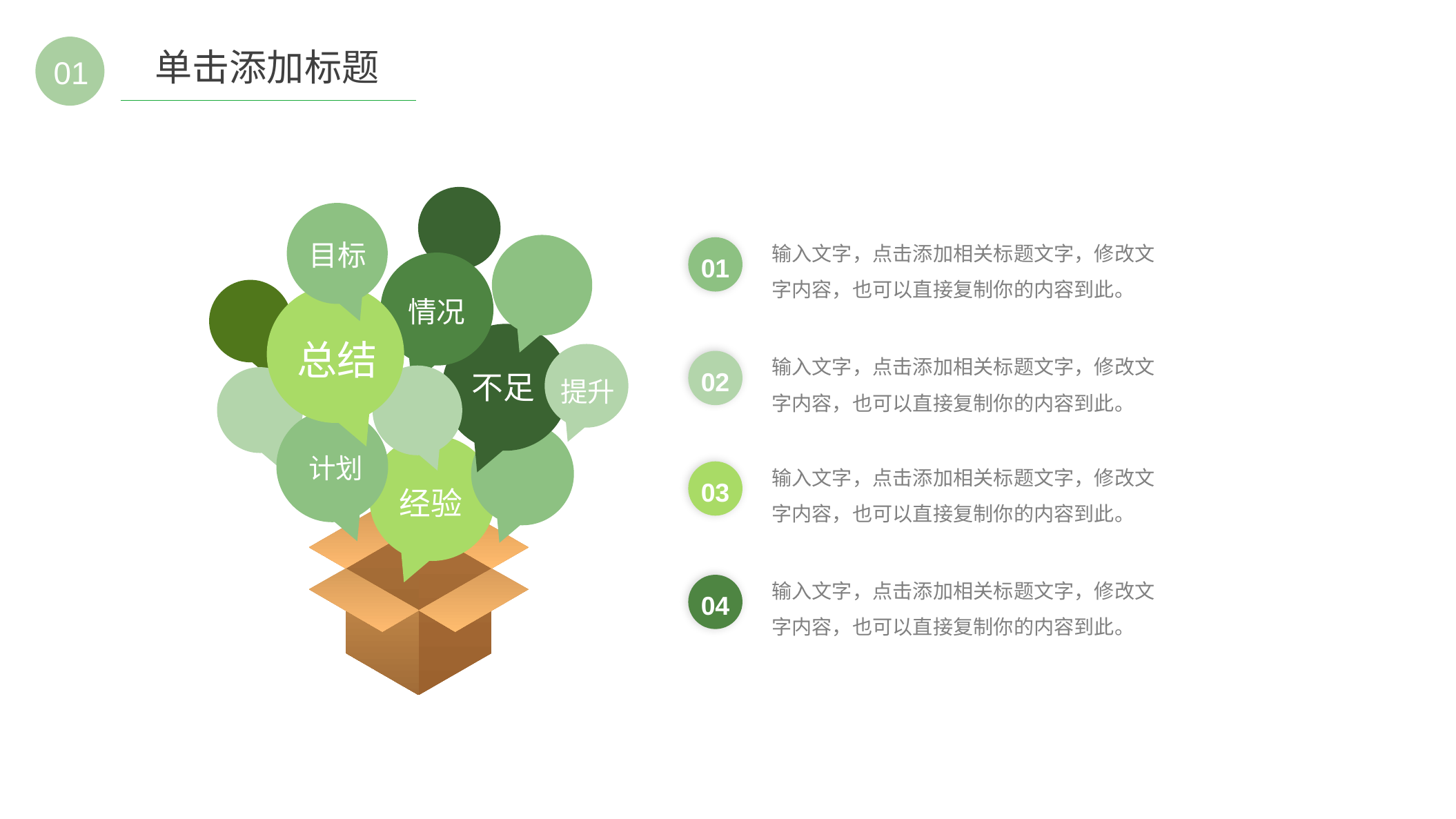

01
单击添加标题

目标

情况
总结
不足
提升
计划
经验
输入文字，点击添加相关标题文字，修改文字内容，也可以直接复制你的内容到此。
01
输入文字，点击添加相关标题文字，修改文字内容，也可以直接复制你的内容到此。
02
输入文字，点击添加相关标题文字，修改文字内容，也可以直接复制你的内容到此。
03

输入文字，点击添加相关标题文字，修改文字内容，也可以直接复制你的内容到此。
04